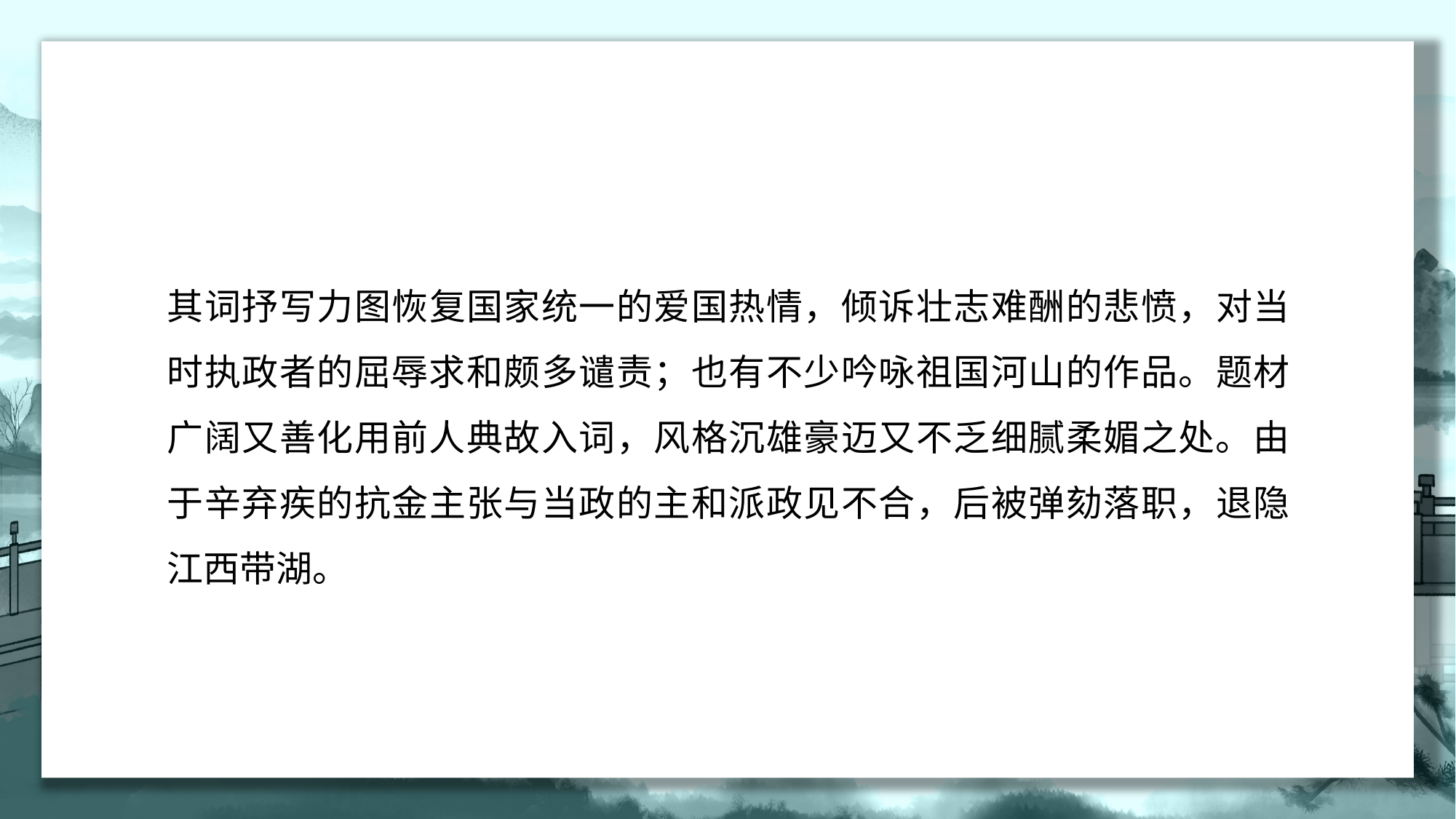

其词抒写力图恢复国家统一的爱国热情，倾诉壮志难酬的悲愤，对当时执政者的屈辱求和颇多谴责；也有不少吟咏祖国河山的作品。题材广阔又善化用前人典故入词，风格沉雄豪迈又不乏细腻柔媚之处。由于辛弃疾的抗金主张与当政的主和派政见不合，后被弹劾落职，退隐江西带湖。